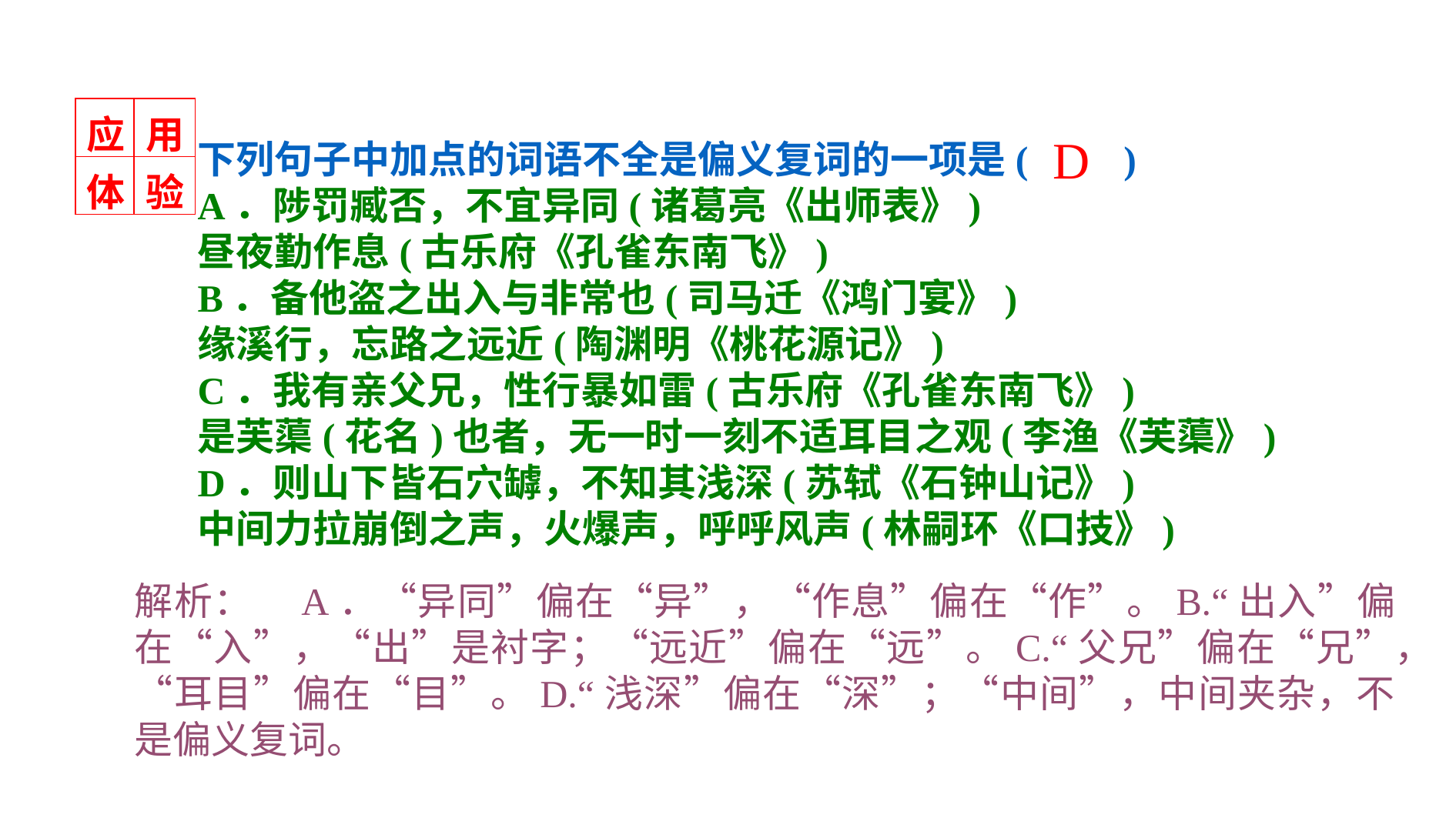

| 应 | 用 |
| --- | --- |
| 体 | 验 |
下列句子中加点的词语不全是偏义复词的一项是(　　)
A．陟罚臧否，不宜异同(诸葛亮《出师表》)
昼夜勤作息(古乐府《孔雀东南飞》)
B．备他盗之出入与非常也(司马迁《鸿门宴》)
缘溪行，忘路之远近(陶渊明《桃花源记》)
C．我有亲父兄，性行暴如雷(古乐府《孔雀东南飞》)
是芙蕖(花名)也者，无一时一刻不适耳目之观(李渔《芙蕖》)
D．则山下皆石穴罅，不知其浅深(苏轼《石钟山记》)
中间力拉崩倒之声，火爆声，呼呼风声(林嗣环《口技》)
D

解析：　A．“异同”偏在“异”，“作息”偏在“作”。B.“出入”偏在“入”，“出”是衬字；“远近”偏在“远”。C.“父兄”偏在“兄”，“耳目”偏在“目”。D.“浅深”偏在“深”；“中间”，中间夹杂，不是偏义复词。